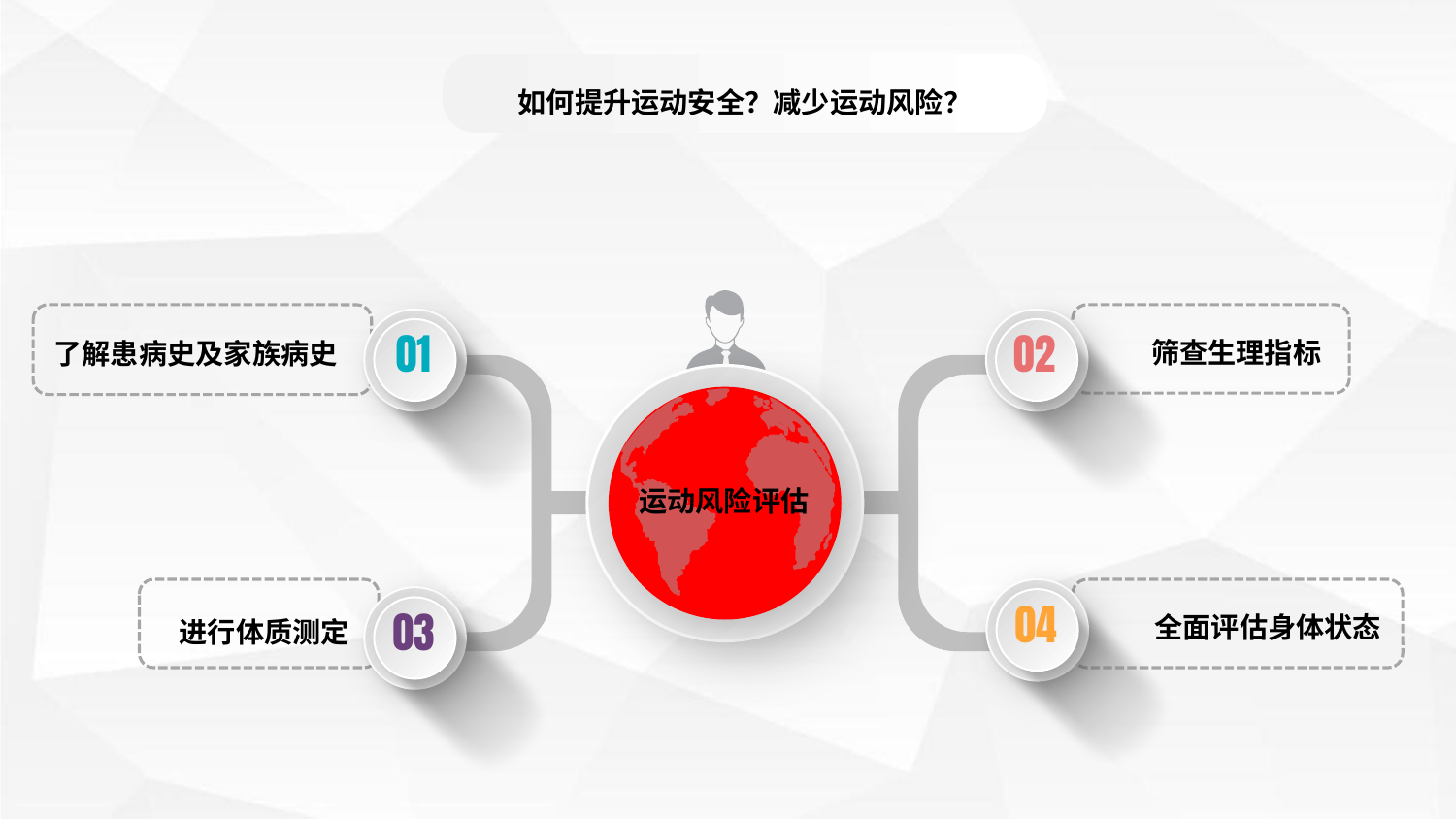

如何提升运动安全？减少运动风险？

01

02

筛查生理指标

了解患病史及家族病史

运动风险评估

04

03

进行体质测定

全面评估身体状态